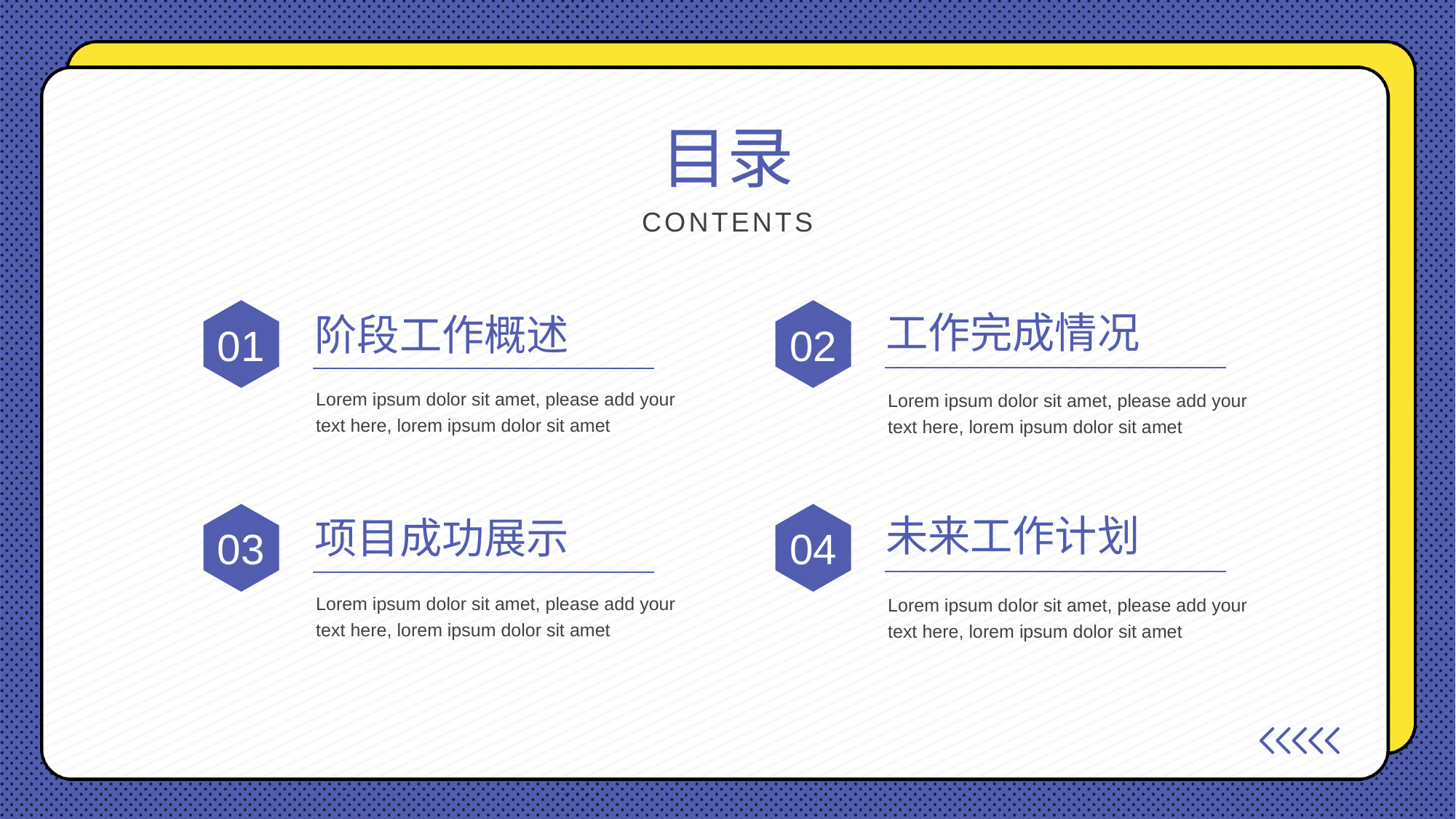

目录
CONTENTS
01
02
工作完成情况
阶段工作概述
Lorem ipsum dolor sit amet, please add your text here, lorem ipsum dolor sit amet
Lorem ipsum dolor sit amet, please add your text here, lorem ipsum dolor sit amet
未来工作计划
03
04
项目成功展示
Lorem ipsum dolor sit amet, please add your text here, lorem ipsum dolor sit amet
Lorem ipsum dolor sit amet, please add your text here, lorem ipsum dolor sit amet